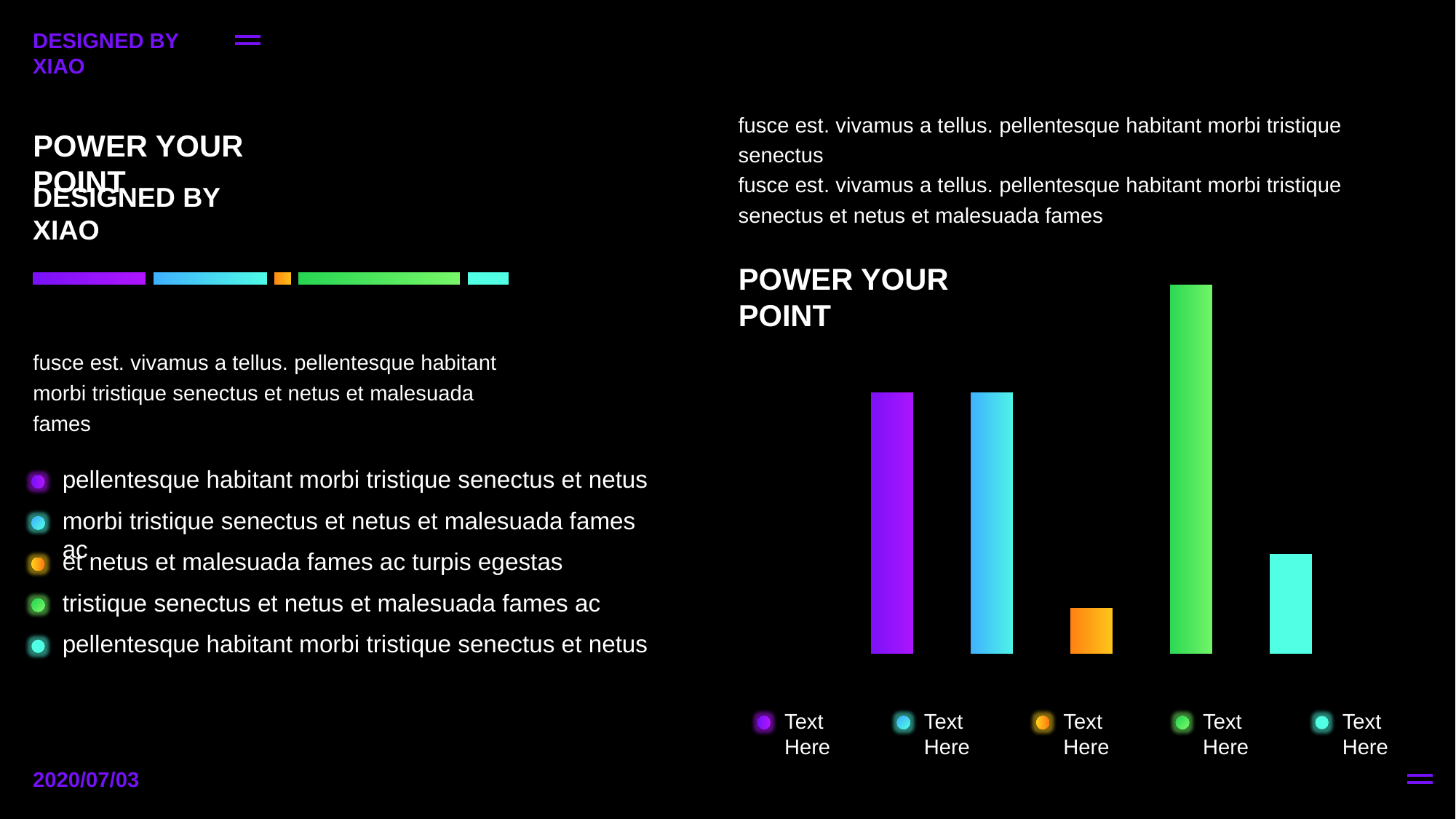

DESIGNED BY XIAO
fusce est. vivamus a tellus. pellentesque habitant morbi tristique senectus
POWER YOUR POINT
fusce est. vivamus a tellus. pellentesque habitant morbi tristique senectus et netus et malesuada fames
DESIGNED BY XIAO

### Chart

| Category | 系列 1 | 系列 2 | 系列 3 | 系列 4 | 系列 5 |
|---|---|---|---|---|---|
| 类别 1 | 5.0 | 5.0 | 1.0 | 7.0 | 2.0 |

### Chart

| Category | 系列 1 | 系列 2 | 系列 3 | 系列 4 | 系列 5 |
|---|---|---|---|---|---|
| 类别 1 | 5.0 | 5.0 | 1.0 | 7.0 | 2.0 |
POWER YOUR POINT
fusce est. vivamus a tellus. pellentesque habitant morbi tristique senectus et netus et malesuada fames
pellentesque habitant morbi tristique senectus et netus

morbi tristique senectus et netus et malesuada fames ac

et netus et malesuada fames ac turpis egestas

tristique senectus et netus et malesuada fames ac

pellentesque habitant morbi tristique senectus et netus

Text Here
Text Here
Text Here
Text Here
Text Here

2020/07/03